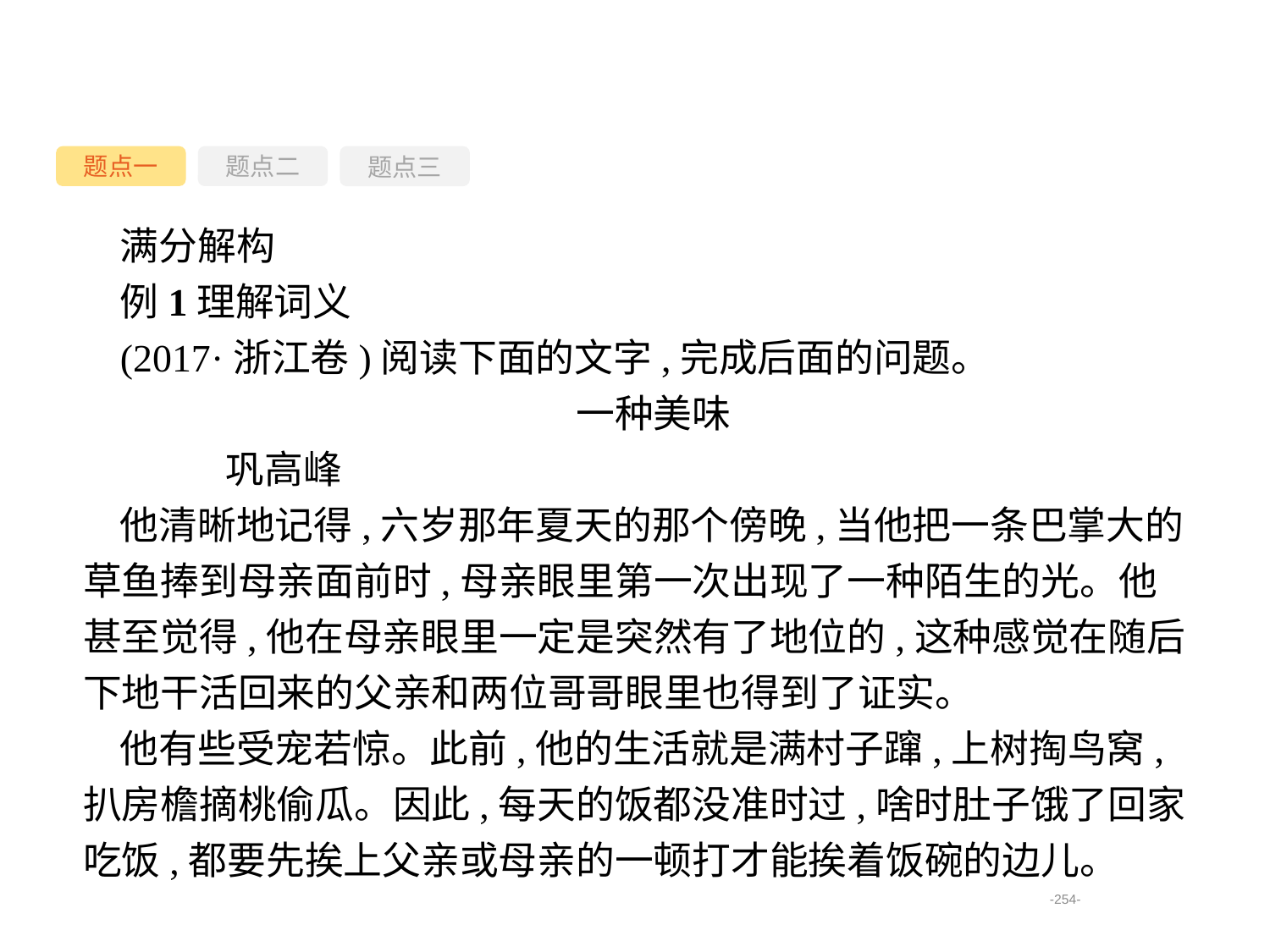

题点一
题点三
题点二
满分解构
例1理解词义
(2017·浙江卷)阅读下面的文字,完成后面的问题。
一种美味
	巩高峰
他清晰地记得,六岁那年夏天的那个傍晚,当他把一条巴掌大的草鱼捧到母亲面前时,母亲眼里第一次出现了一种陌生的光。他甚至觉得,他在母亲眼里一定是突然有了地位的,这种感觉在随后下地干活回来的父亲和两位哥哥眼里也得到了证实。
他有些受宠若惊。此前,他的生活就是满村子蹿,上树掏鸟窝,扒房檐摘桃偷瓜。因此,每天的饭都没准时过,啥时肚子饿了回家吃饭,都要先挨上父亲或母亲的一顿打才能挨着饭碗的边儿。
-254-